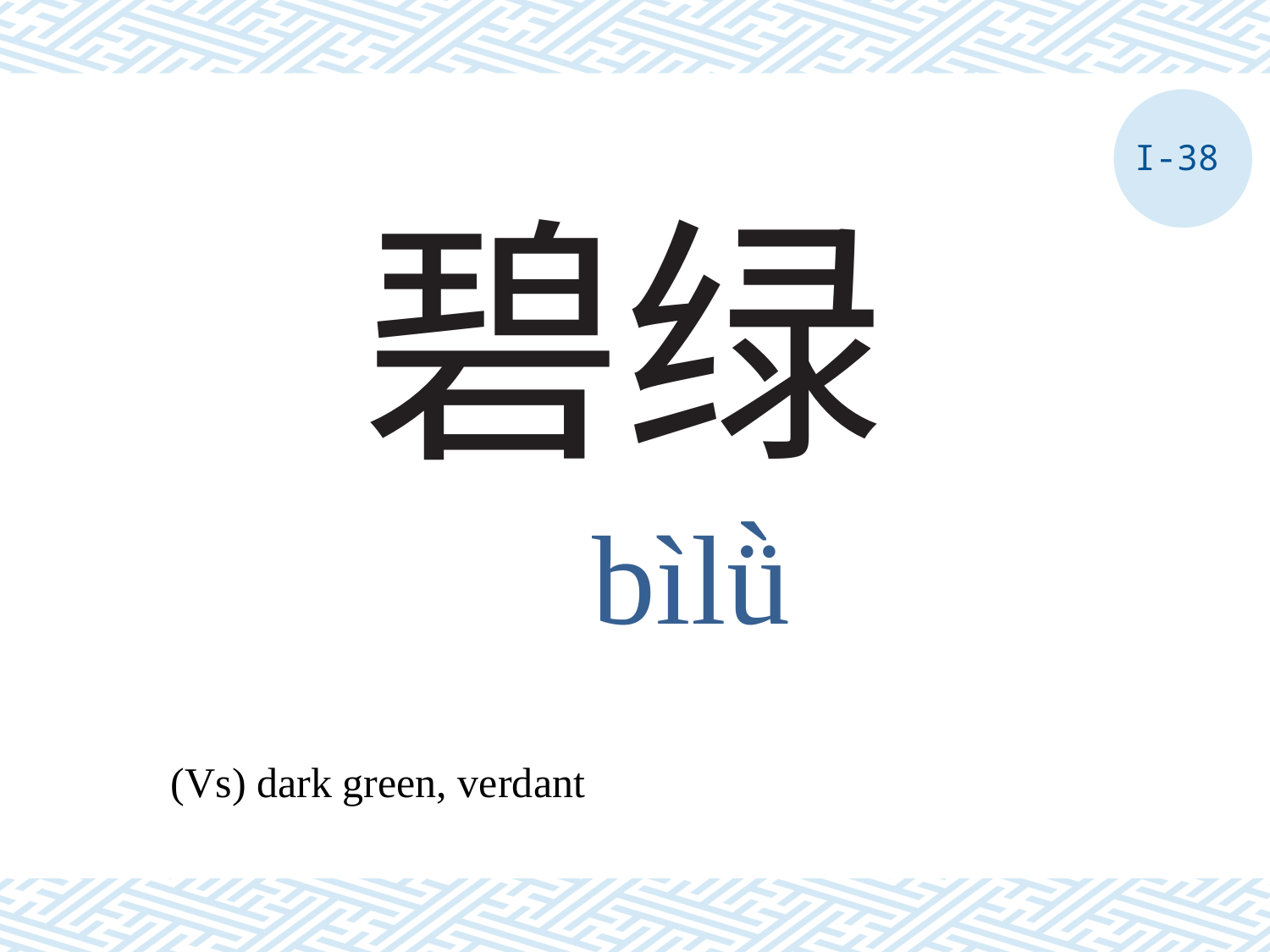

I-38
# 碧绿
bìlǜ
(Vs) dark green, verdant